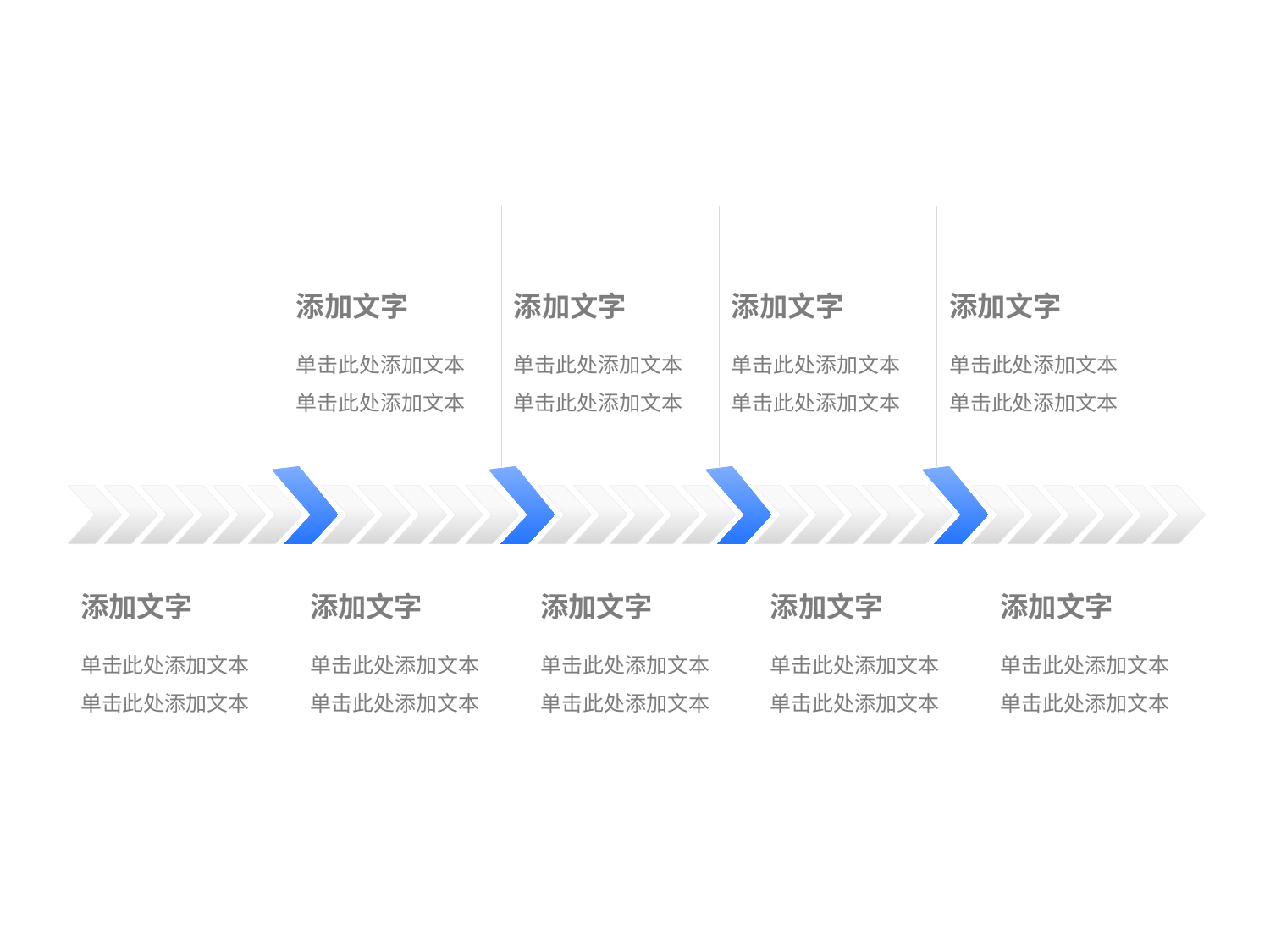

添加文字
添加文字
添加文字
添加文字
单击此处添加文本
单击此处添加文本
单击此处添加文本
单击此处添加文本
单击此处添加文本
单击此处添加文本
单击此处添加文本
单击此处添加文本

添加文字
添加文字
添加文字
添加文字
添加文字
单击此处添加文本
单击此处添加文本
单击此处添加文本
单击此处添加文本
单击此处添加文本
单击此处添加文本
单击此处添加文本
单击此处添加文本
单击此处添加文本
单击此处添加文本